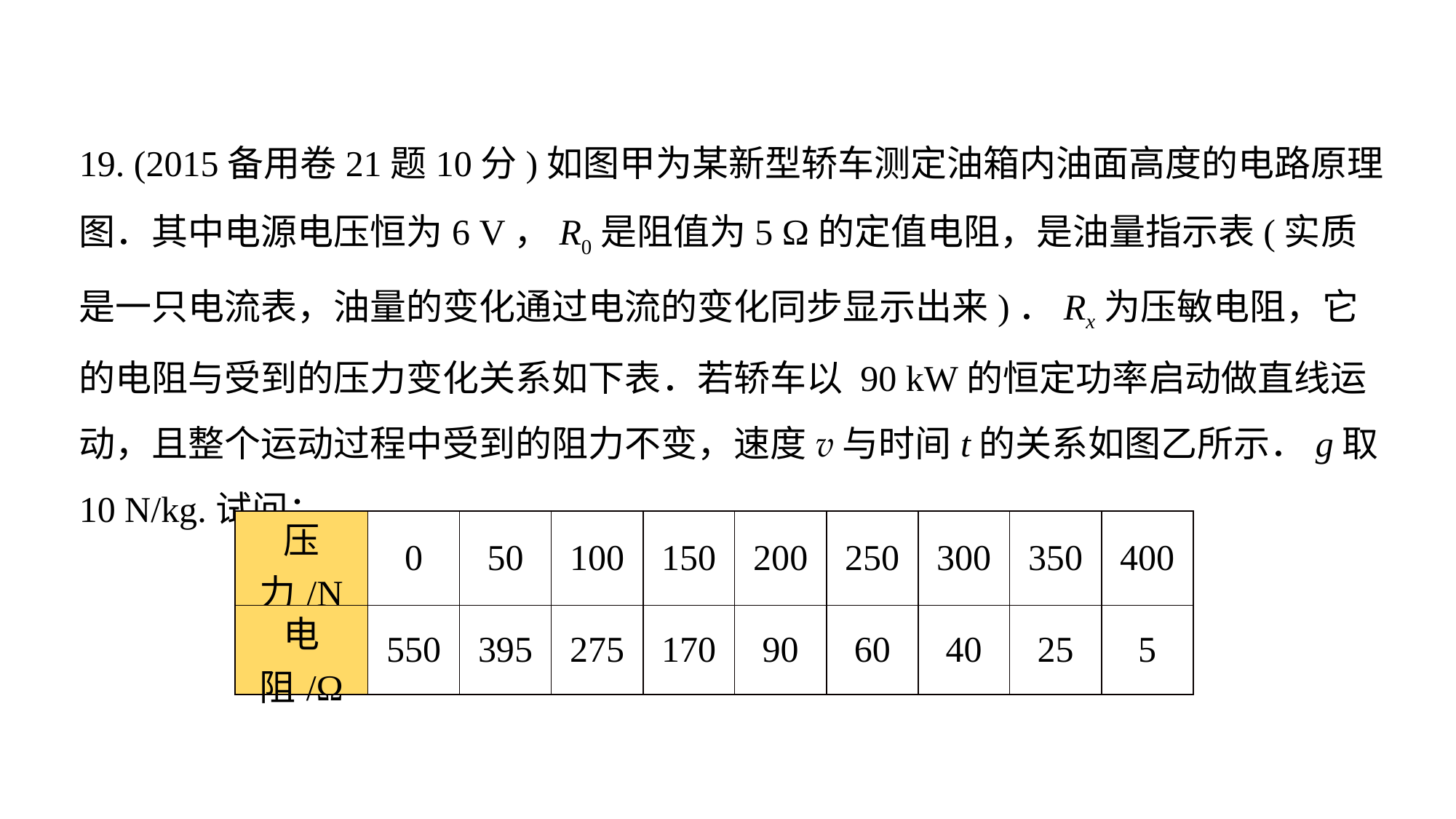

19. (2015备用卷21题10分)如图甲为某新型轿车测定油箱内油面高度的电路原理图．其中电源电压恒为6 V，R0是阻值为5 Ω的定值电阻，是油量指示表(实质是一只电流表，油量的变化通过电流的变化同步显示出来)．Rx为压敏电阻，它的电阻与受到的压力变化关系如下表．若轿车以 90 kW的恒定功率启动做直线运动，且整个运动过程中受到的阻力不变，速度v与时间t的关系如图乙所示．g取10 N/kg.试问：
| 压力/N | 0 | 50 | 100 | 150 | 200 | 250 | 300 | 350 | 400 |
| --- | --- | --- | --- | --- | --- | --- | --- | --- | --- |
| 电阻/Ω | 550 | 395 | 275 | 170 | 90 | 60 | 40 | 25 | 5 |